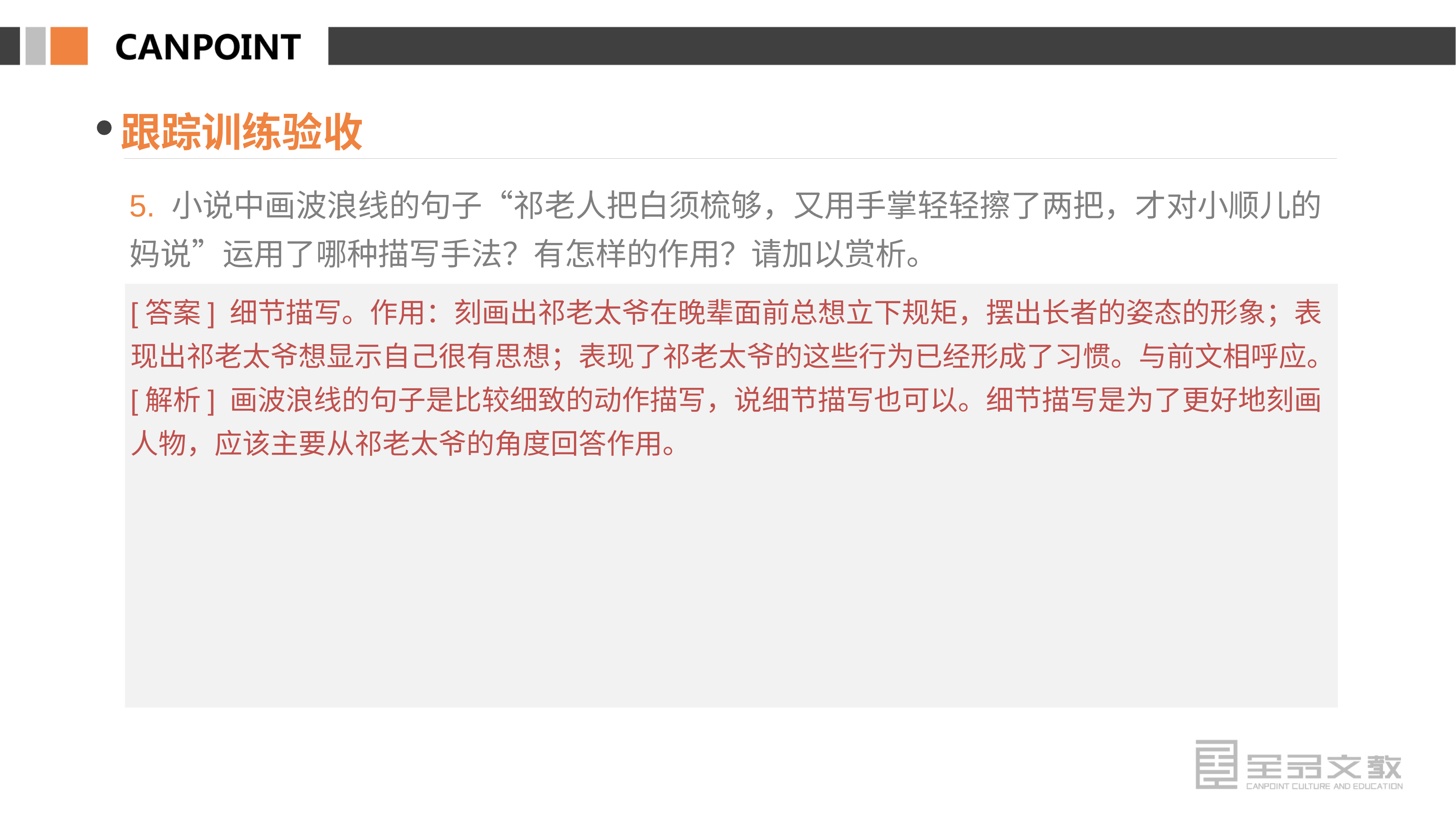

跟踪训练验收

5. 小说中画波浪线的句子“祁老人把白须梳够，又用手掌轻轻擦了两把，才对小顺儿的妈说”运用了哪种描写手法？有怎样的作用？请加以赏析。
[答案] 细节描写。作用：刻画出祁老太爷在晚辈面前总想立下规矩，摆出长者的姿态的形象；表现出祁老太爷想显示自己很有思想；表现了祁老太爷的这些行为已经形成了习惯。与前文相呼应。
[解析] 画波浪线的句子是比较细致的动作描写，说细节描写也可以。细节描写是为了更好地刻画人物，应该主要从祁老太爷的角度回答作用。